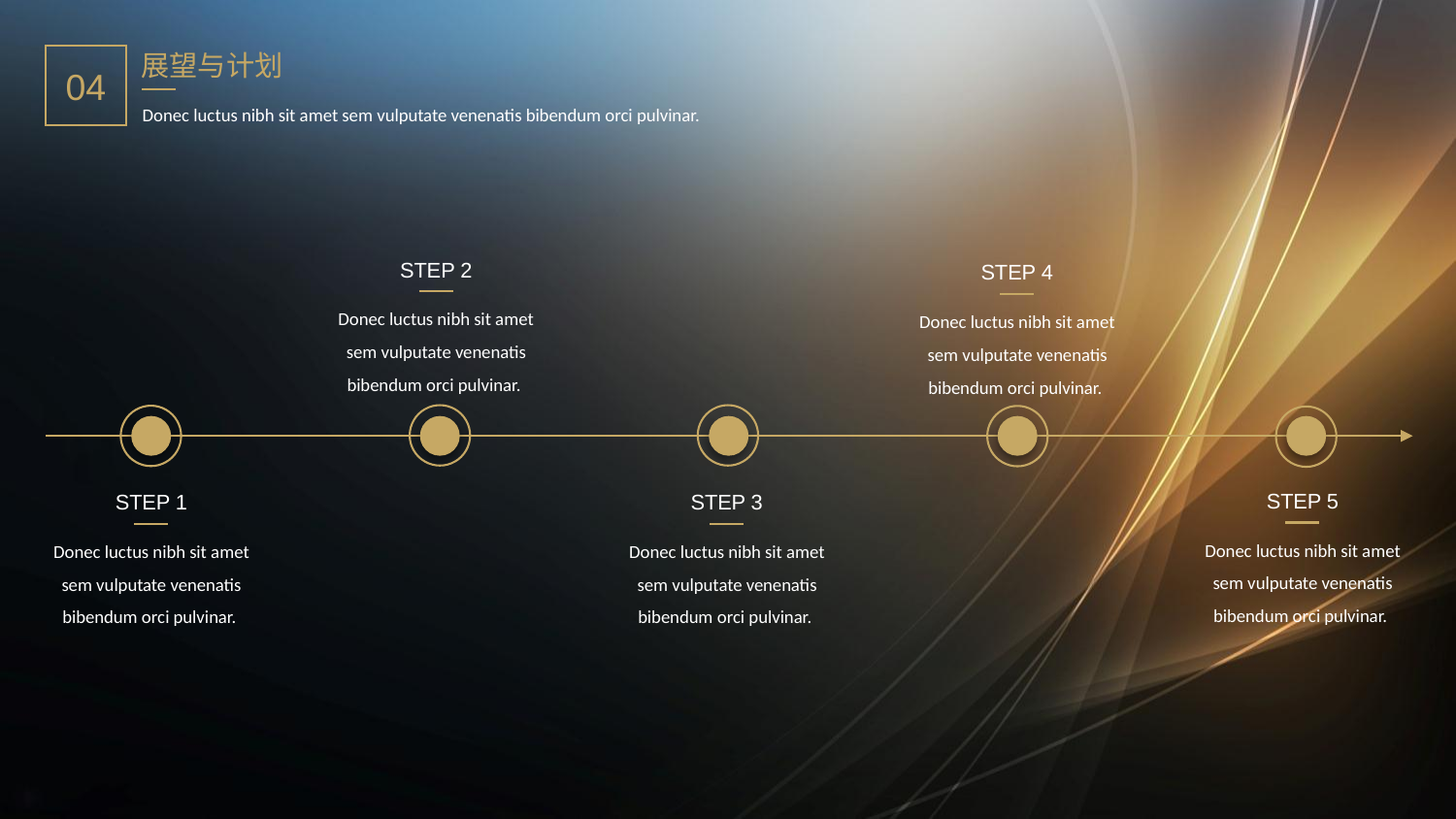

展望与计划
04
Donec luctus nibh sit amet sem vulputate venenatis bibendum orci pulvinar.
STEP 2
STEP 4
Donec luctus nibh sit amet sem vulputate venenatis bibendum orci pulvinar.
Donec luctus nibh sit amet sem vulputate venenatis bibendum orci pulvinar.

STEP 5
STEP 1
STEP 3
Donec luctus nibh sit amet sem vulputate venenatis bibendum orci pulvinar.
Donec luctus nibh sit amet sem vulputate venenatis bibendum orci pulvinar.
Donec luctus nibh sit amet sem vulputate venenatis bibendum orci pulvinar.